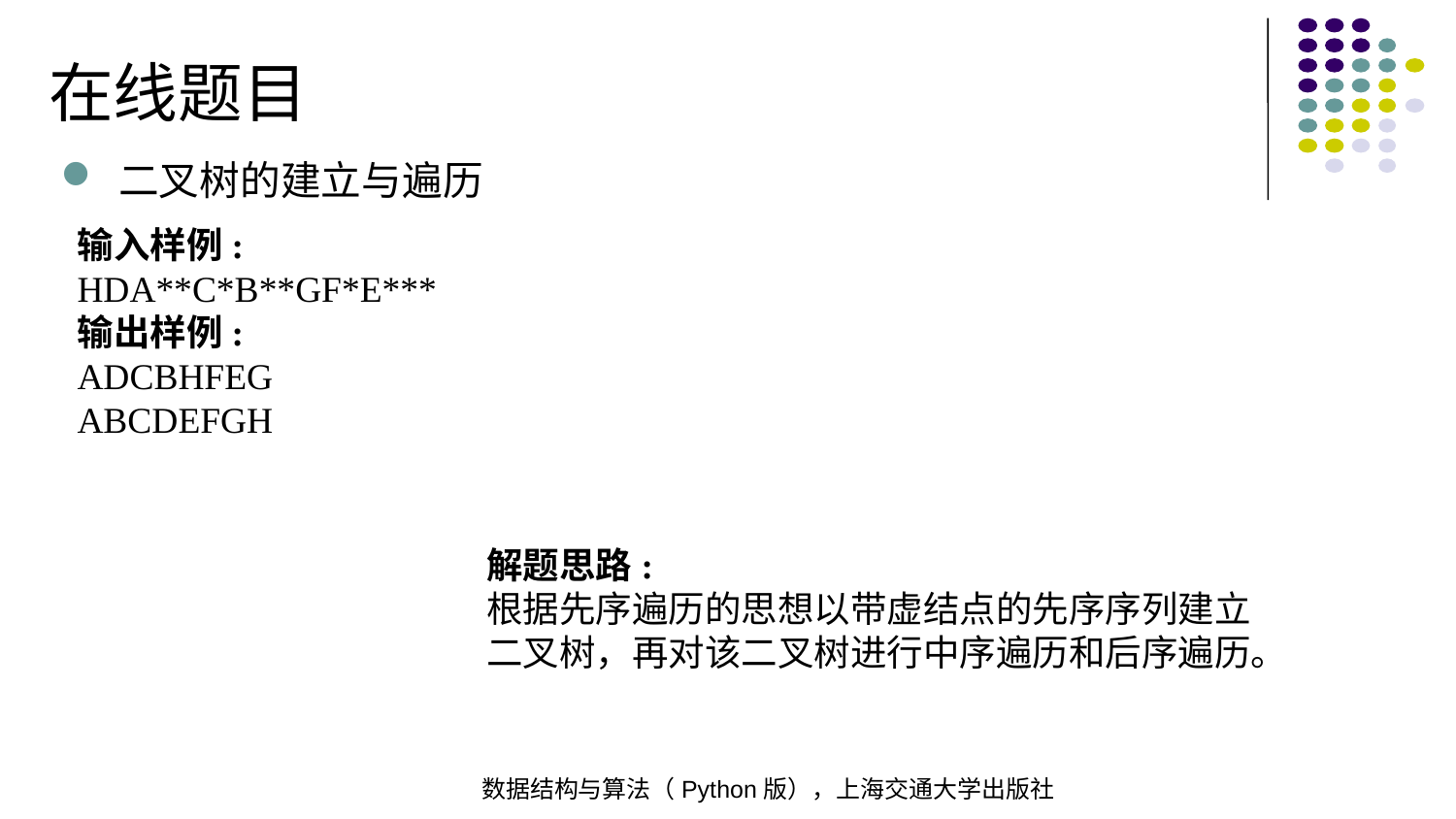

在线题目
二叉树的建立与遍历
输入样例:
HDA**C*B**GF*E***
输出样例:
ADCBHFEG
ABCDEFGH
解题思路:
根据先序遍历的思想以带虚结点的先序序列建立二叉树，再对该二叉树进行中序遍历和后序遍历。